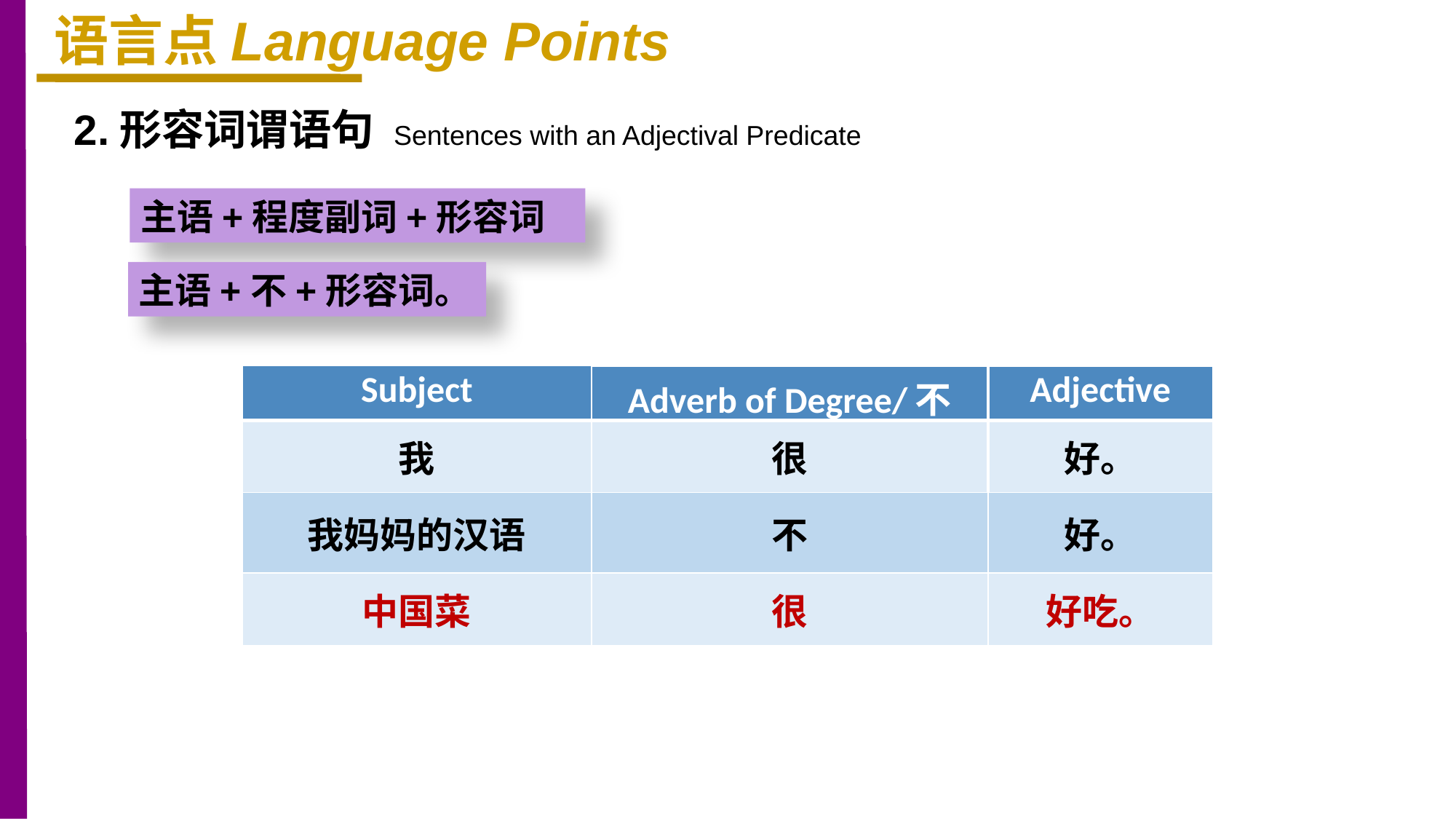

语言点Language Points
2.形容词谓语句 Sentences with an Adjectival Predicate
主语+程度副词+形容词
主语+不+形容词。
| Subject | Adverb of Degree/不 | Adjective |
| --- | --- | --- |
| 我 | 很 | 好。 |
| 我妈妈的汉语 | 不 | 好。 |
| 中国菜 | 很 | 好吃。 |